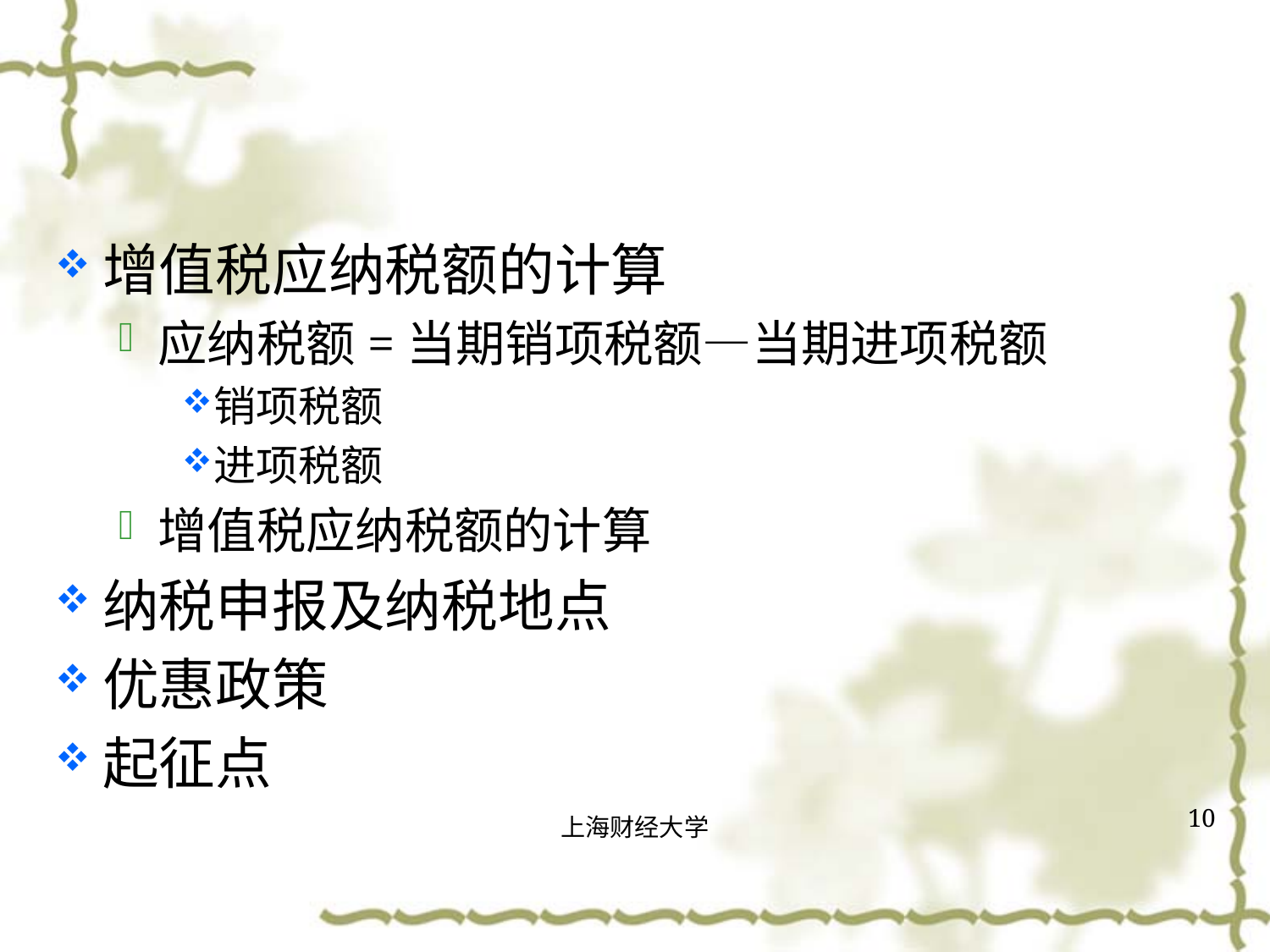

#
增值税应纳税额的计算
应纳税额=当期销项税额—当期进项税额
销项税额
进项税额
增值税应纳税额的计算
纳税申报及纳税地点
优惠政策
起征点
10
上海财经大学